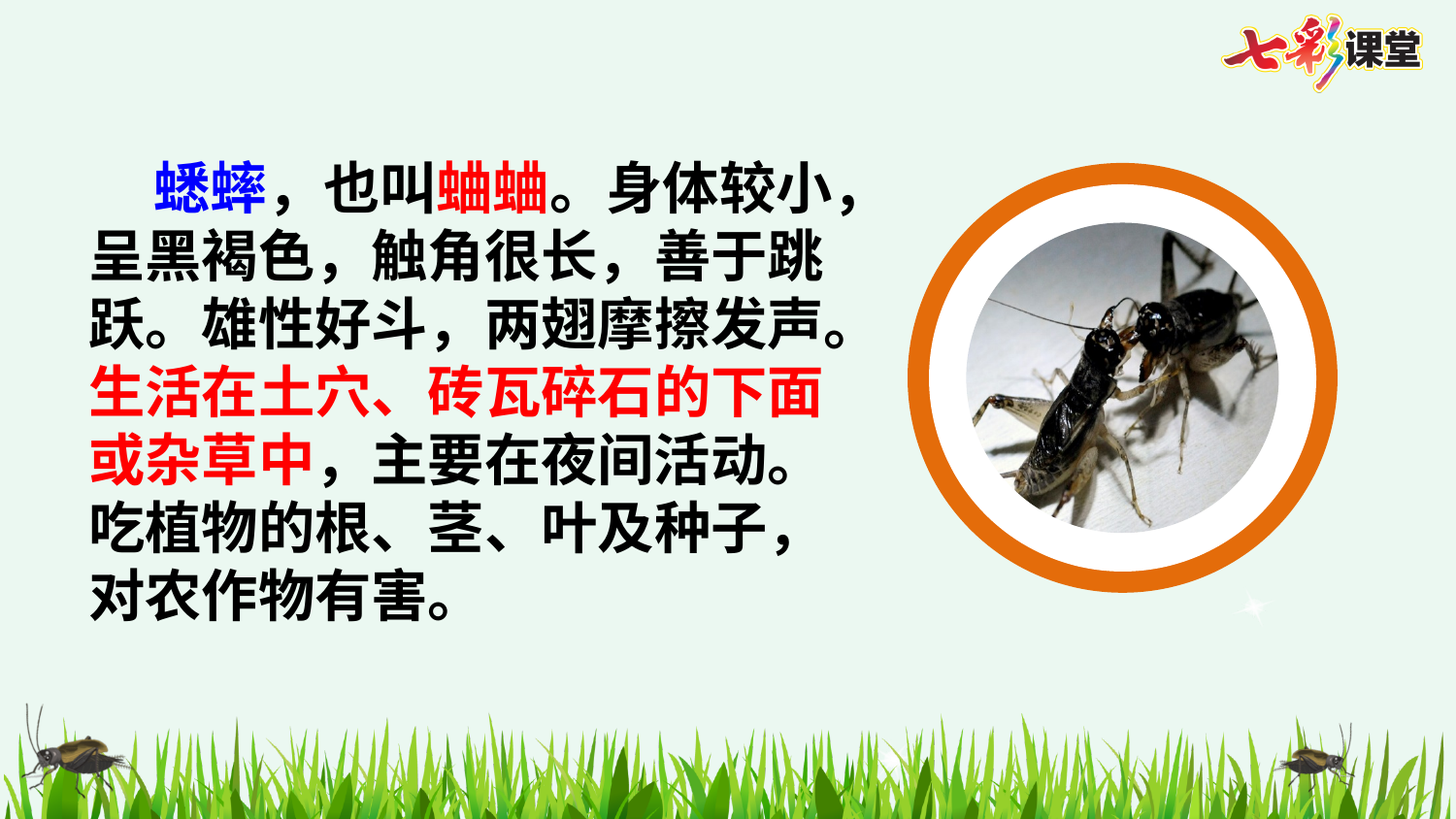

蟋蟀，也叫蛐蛐。身体较小，呈黑褐色，触角很长，善于跳跃。雄性好斗，两翅摩擦发声。生活在土穴、砖瓦碎石的下面或杂草中，主要在夜间活动。吃植物的根、茎、叶及种子，对农作物有害。